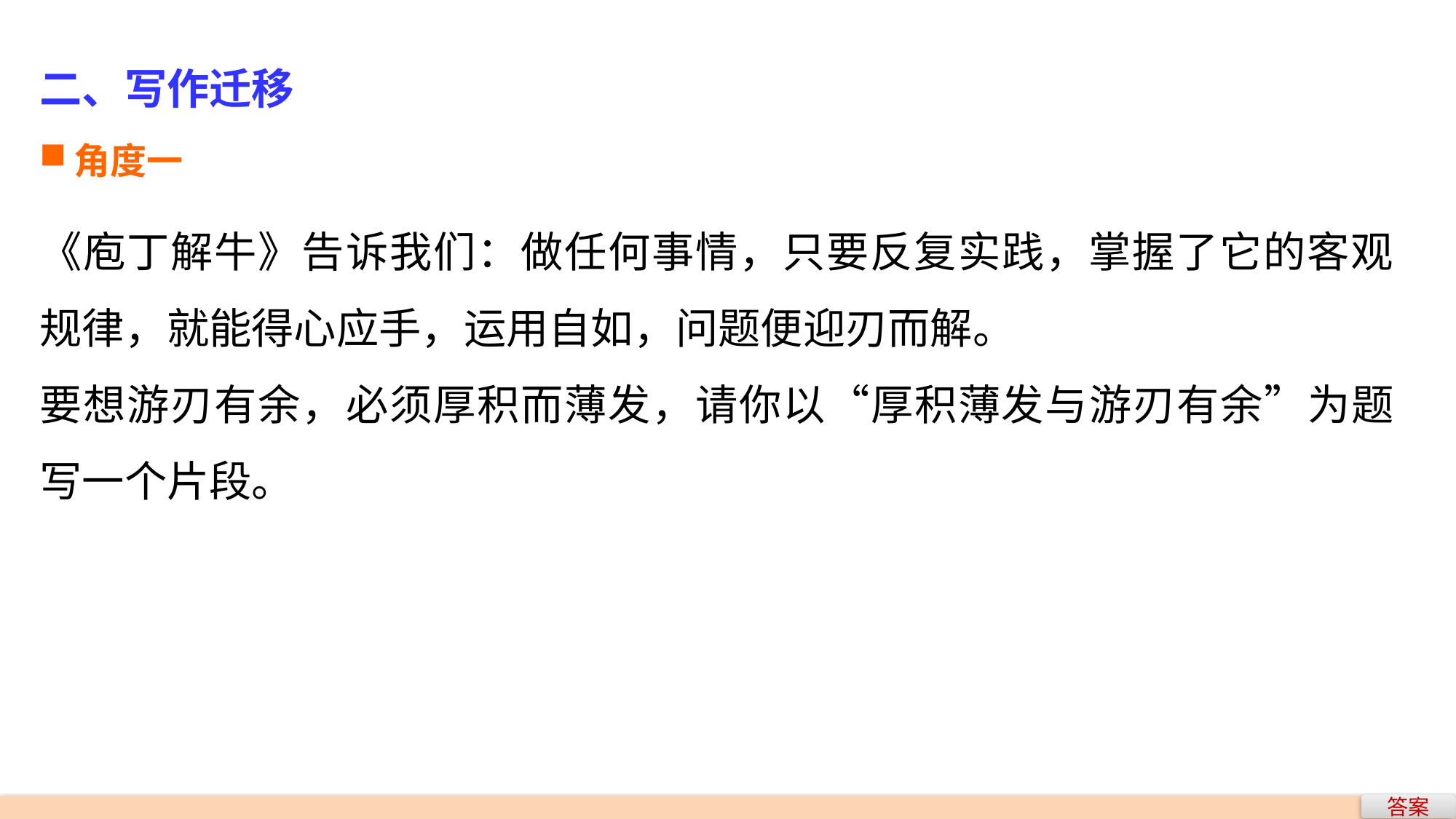

二、写作迁移
角度一
《庖丁解牛》告诉我们：做任何事情，只要反复实践，掌握了它的客观规律，就能得心应手，运用自如，问题便迎刃而解。
要想游刃有余，必须厚积而薄发，请你以“厚积薄发与游刃有余”为题写一个片段。
答案